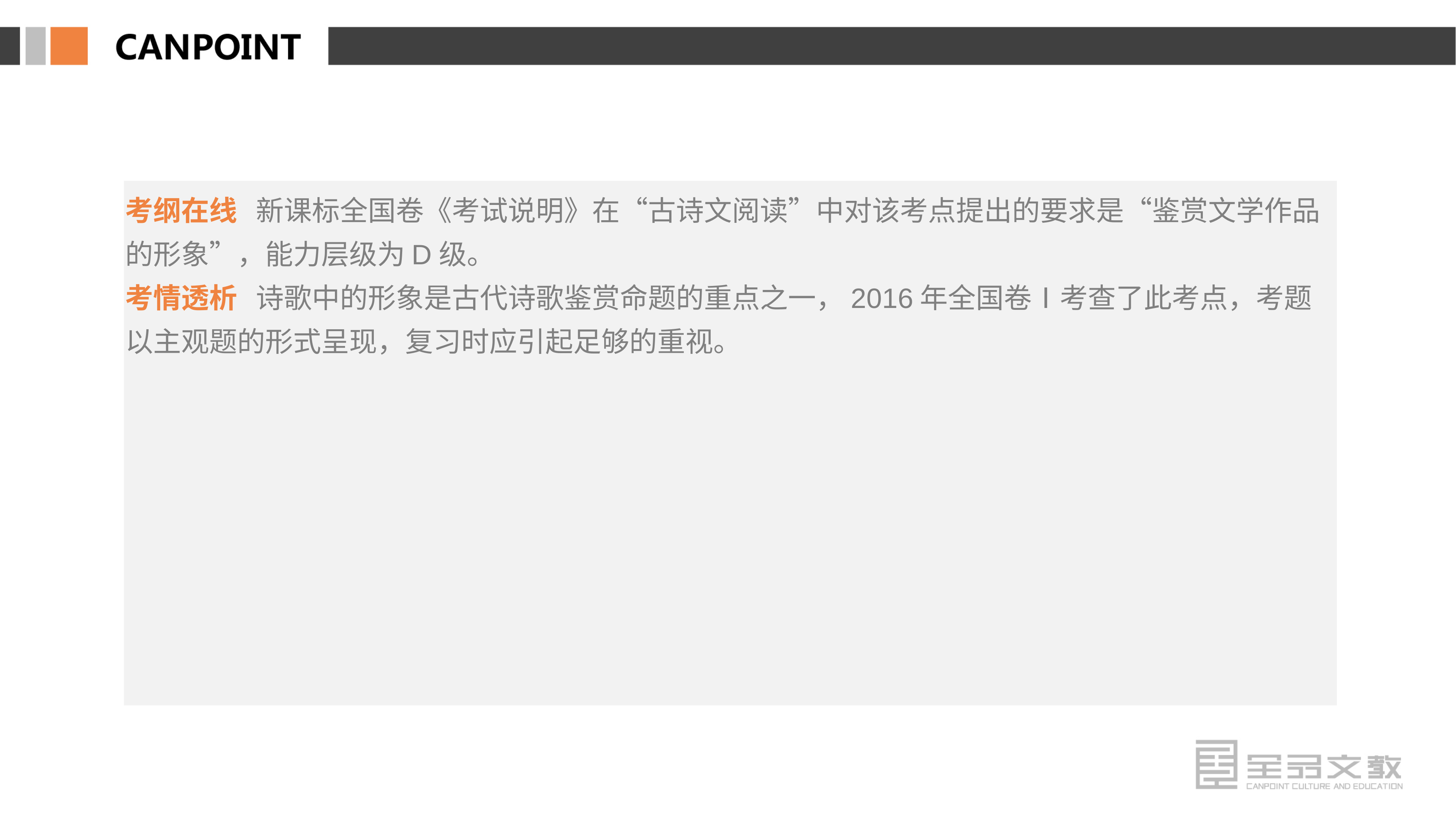

考纲在线   新课标全国卷《考试说明》在“古诗文阅读”中对该考点提出的要求是“鉴赏文学作品的形象”，能力层级为D级。
考情透析   诗歌中的形象是古代诗歌鉴赏命题的重点之一，2016年全国卷Ⅰ考查了此考点，考题以主观题的形式呈现，复习时应引起足够的重视。